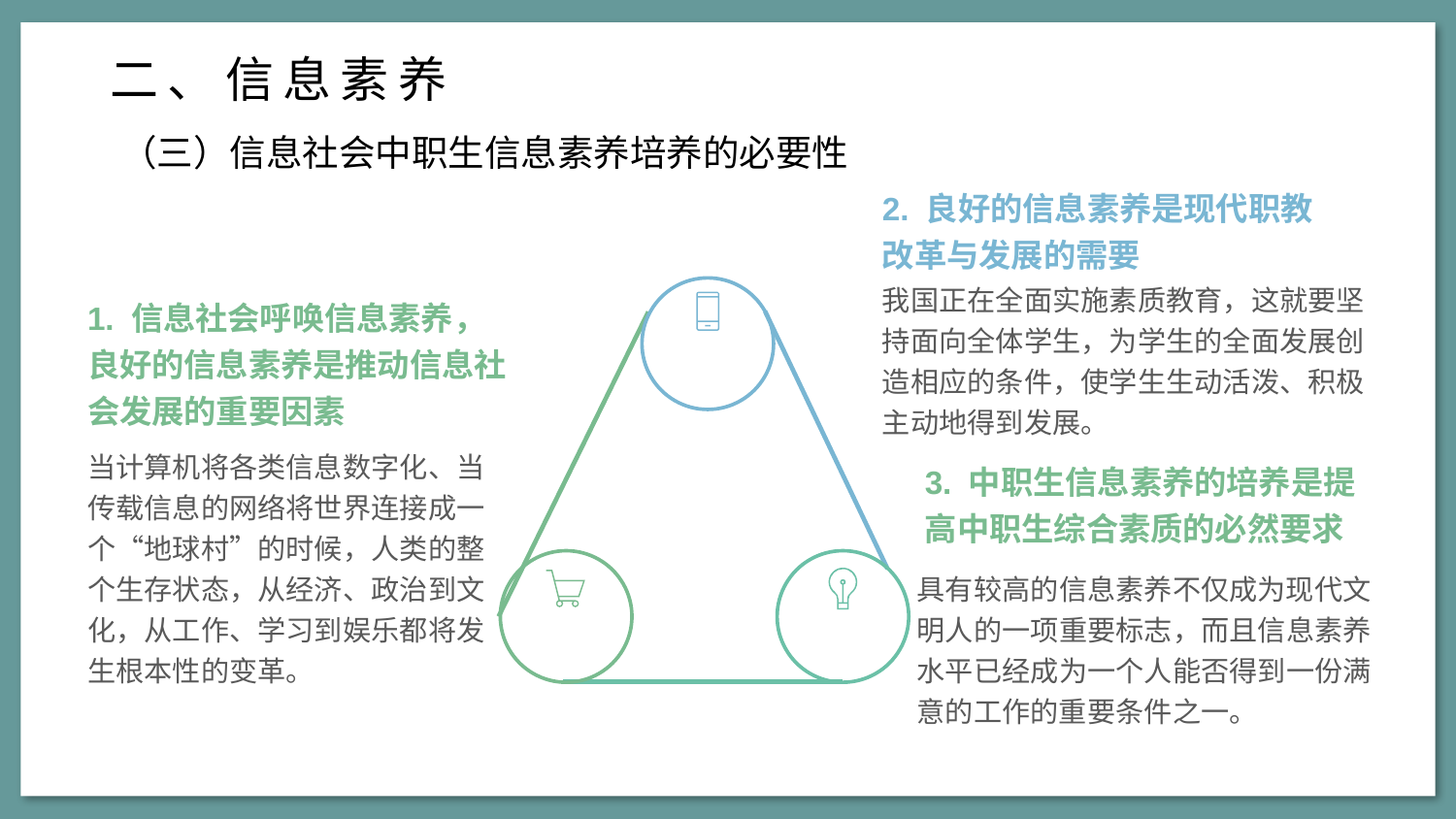

二、信息素养
（三）信息社会中职生信息素养培养的必要性
2. 良好的信息素养是现代职教改革与发展的需要
我国正在全面实施素质教育，这就要坚持面向全体学生，为学生的全面发展创造相应的条件，使学生生动活泼、积极主动地得到发展。

1. 信息社会呼唤信息素养，良好的信息素养是推动信息社会发展的重要因素

当计算机将各类信息数字化、当传载信息的网络将世界连接成一个“地球村”的时候，人类的整个生存状态，从经济、政治到文化，从工作、学习到娱乐都将发生根本性的变革。
3. 中职生信息素养的培养是提高中职生综合素质的必然要求

具有较高的信息素养不仅成为现代文明人的一项重要标志，而且信息素养水平已经成为一个人能否得到一份满意的工作的重要条件之一。